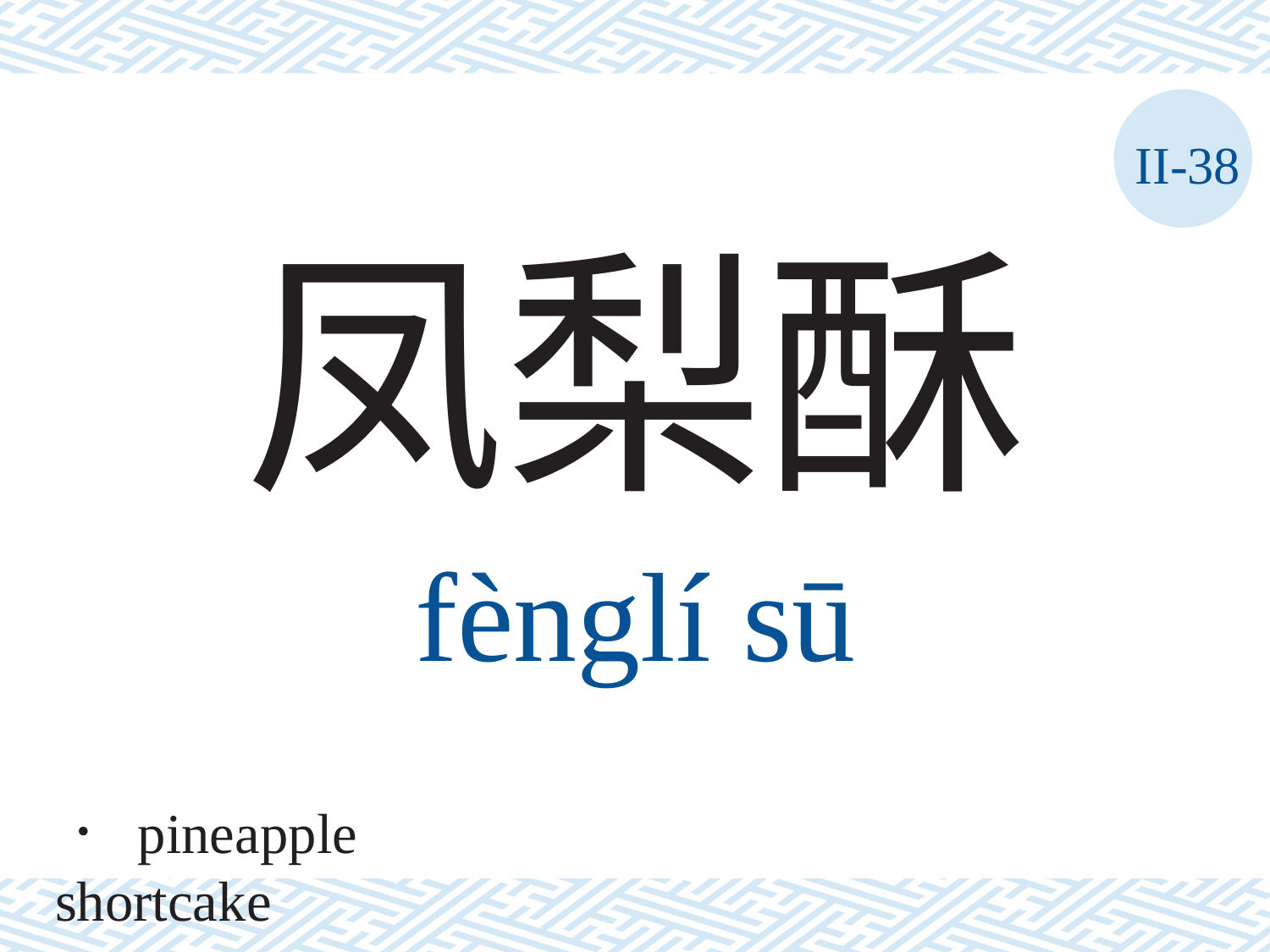

II-38
凤梨酥
fènglí	sū
． pineapple shortcake